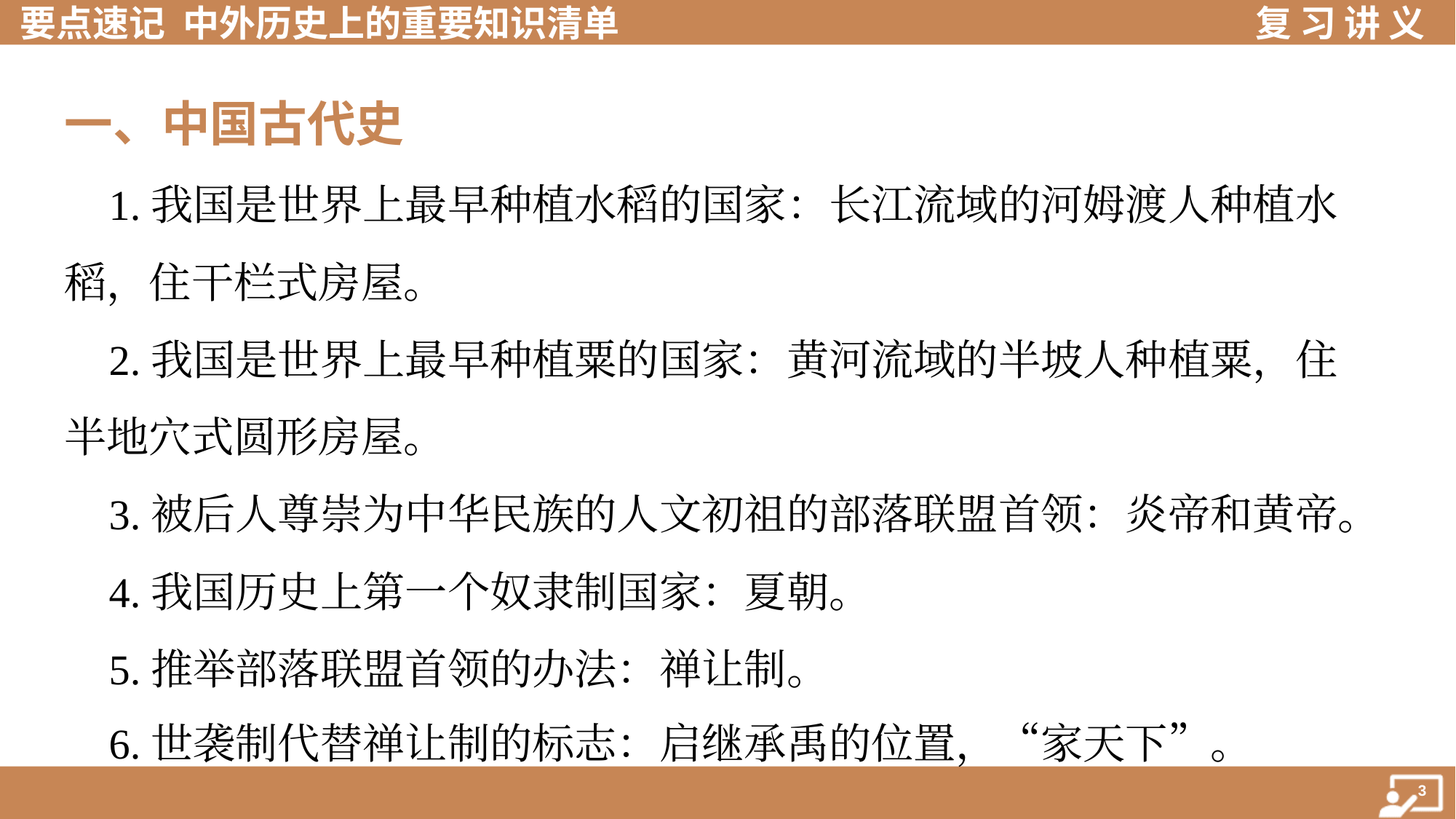

一、中国古代史
    1.我国是世界上最早种植水稻的国家：长江流域的河姆渡人种植水
稻，住干栏式房屋。
    2.我国是世界上最早种植粟的国家：黄河流域的半坡人种植粟，住
半地穴式圆形房屋。
    3.被后人尊崇为中华民族的人文初祖的部落联盟首领：炎帝和黄帝。
    4.我国历史上第一个奴隶制国家：夏朝。
    5.推举部落联盟首领的办法：禅让制。
    6.世袭制代替禅让制的标志：启继承禹的位置，“家天下”。